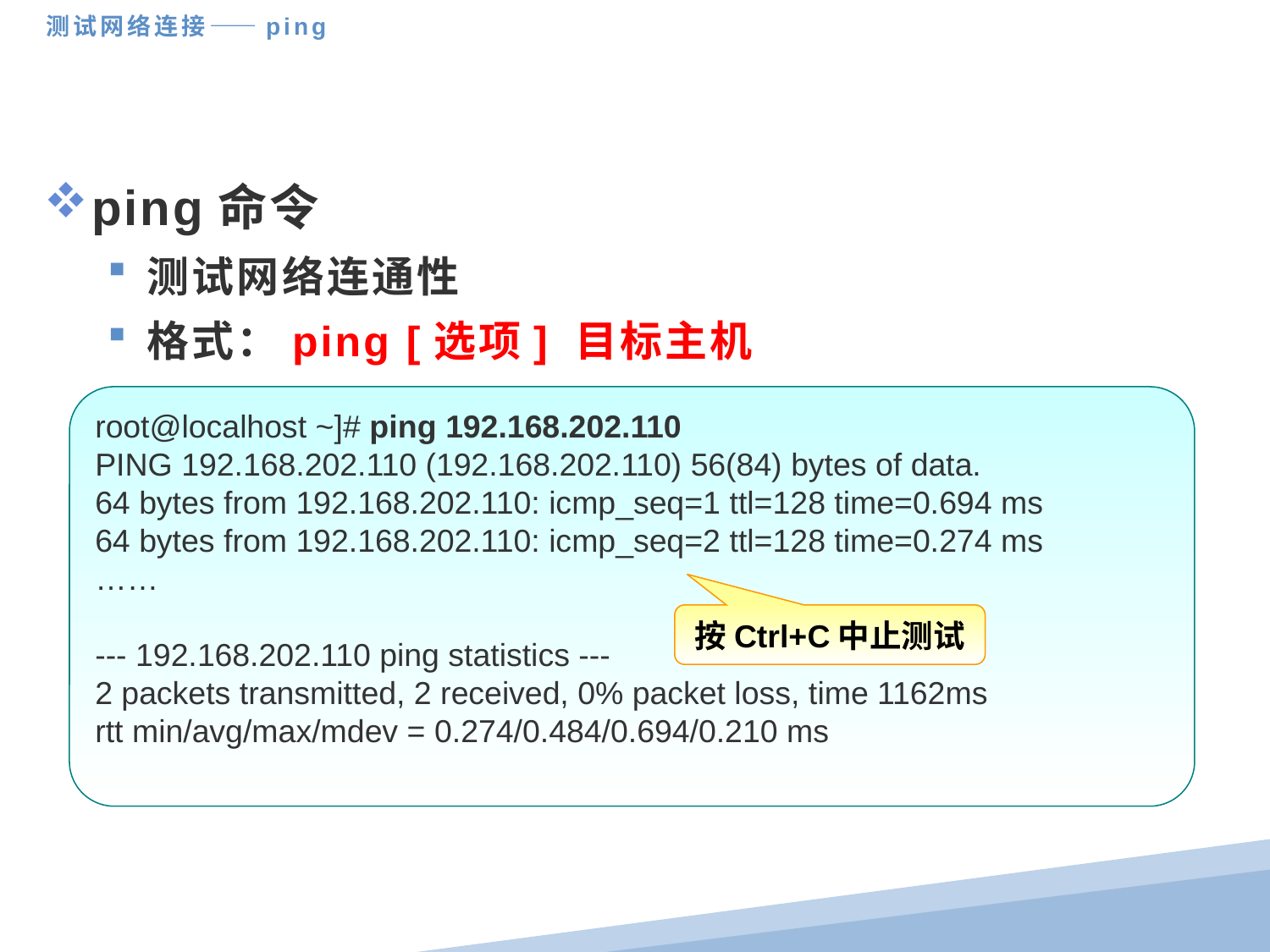

测试网络连接——ping
ping命令
测试网络连通性
格式：ping [选项] 目标主机
root@localhost ~]# ping 192.168.202.110
PING 192.168.202.110 (192.168.202.110) 56(84) bytes of data.
64 bytes from 192.168.202.110: icmp_seq=1 ttl=128 time=0.694 ms
64 bytes from 192.168.202.110: icmp_seq=2 ttl=128 time=0.274 ms
……

--- 192.168.202.110 ping statistics ---
2 packets transmitted, 2 received, 0% packet loss, time 1162ms
rtt min/avg/max/mdev = 0.274/0.484/0.694/0.210 ms

按Ctrl+C中止测试